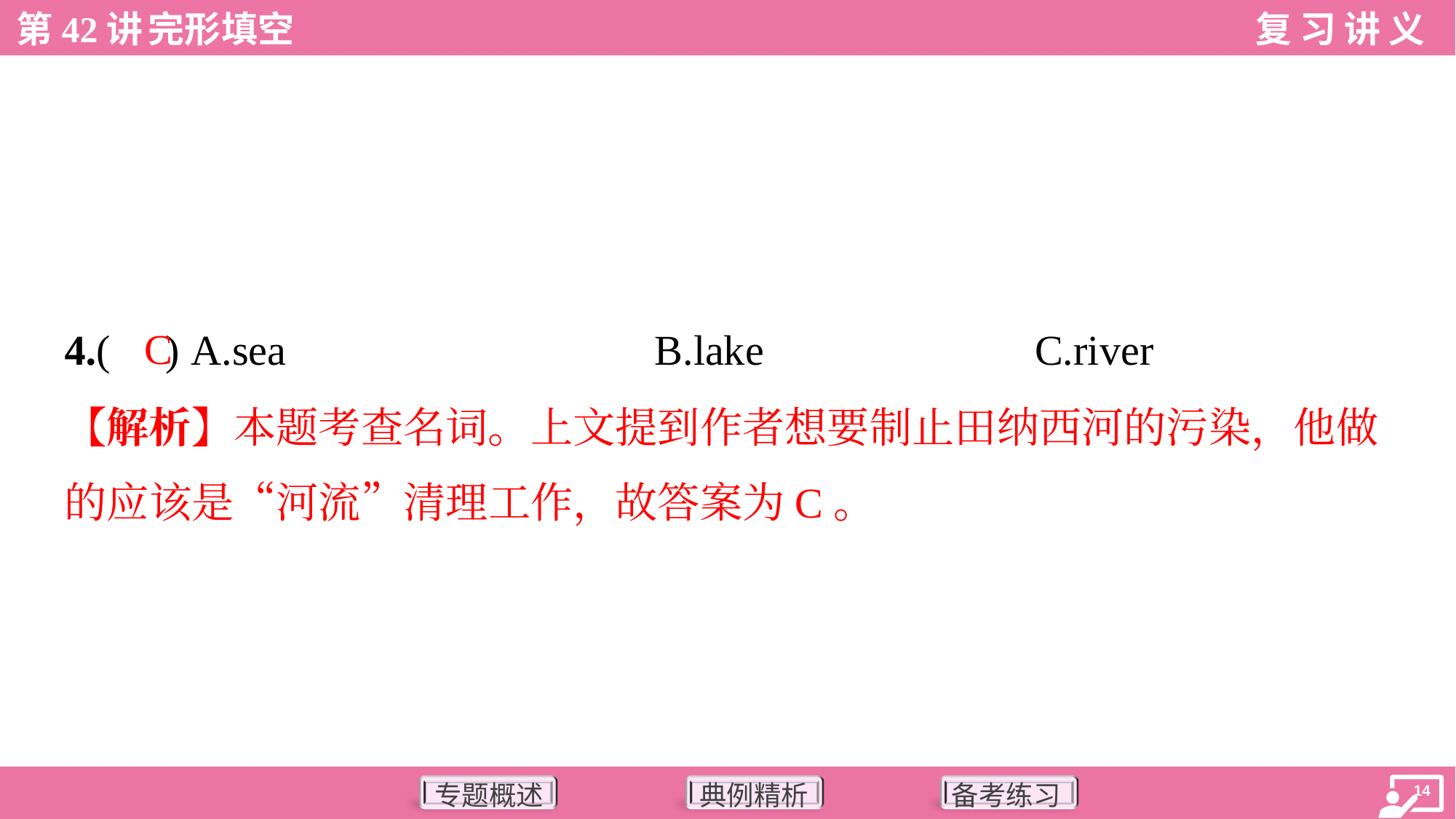

C
4.(     ) A.sea	B.lake	C.river
【解析】本题考查名词。上文提到作者想要制止田纳西河的污染，他做
的应该是“河流”清理工作，故答案为C。